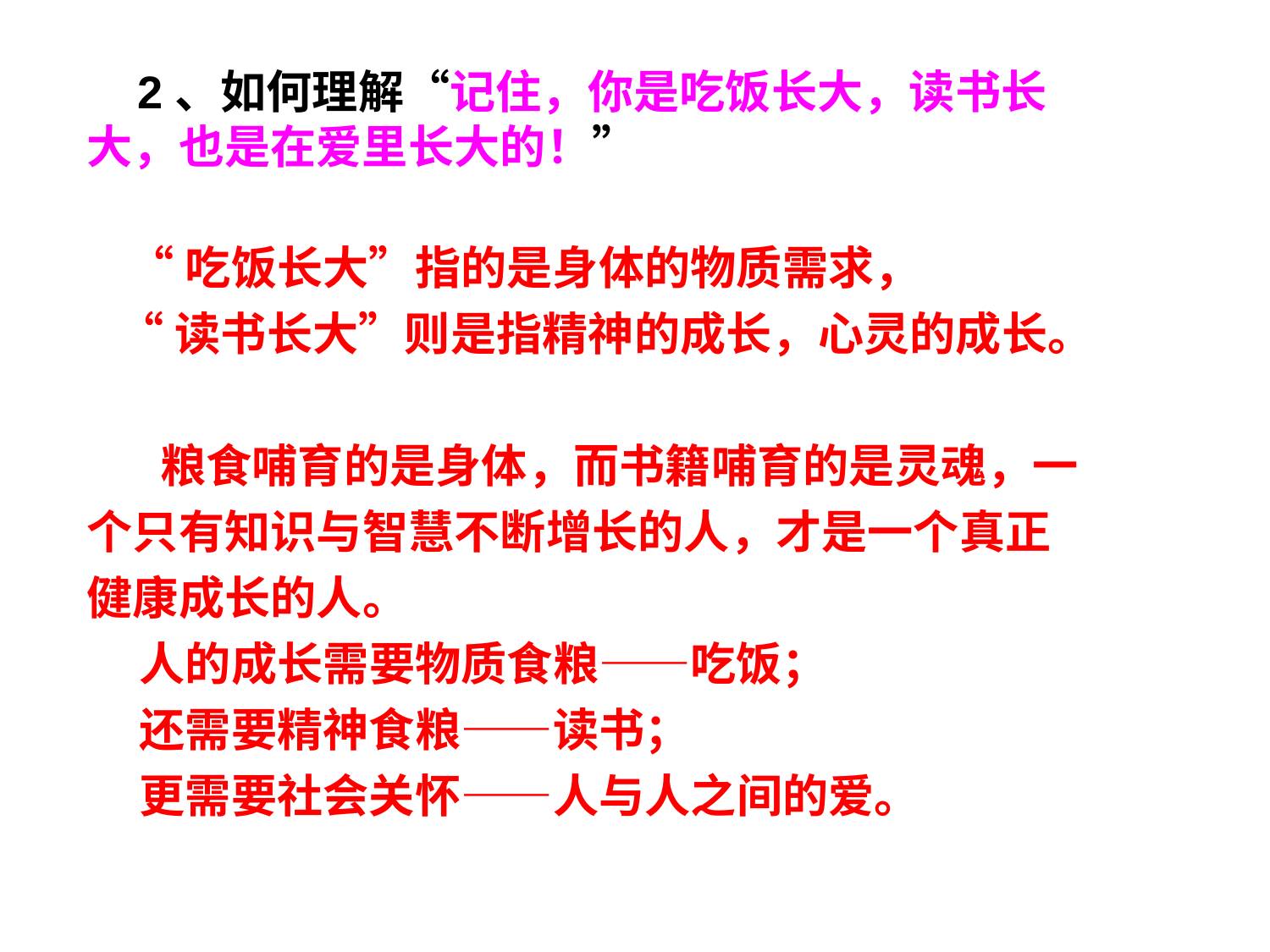

2、如何理解“记住，你是吃饭长大，读书长大，也是在爱里长大的！”
    “吃饭长大”指的是身体的物质需求，
   “读书长大”则是指精神的成长，心灵的成长。
      粮食哺育的是身体，而书籍哺育的是灵魂，一个只有知识与智慧不断增长的人，才是一个真正健康成长的人。
    人的成长需要物质食粮——吃饭；
    还需要精神食粮——读书；
    更需要社会关怀——人与人之间的爱。